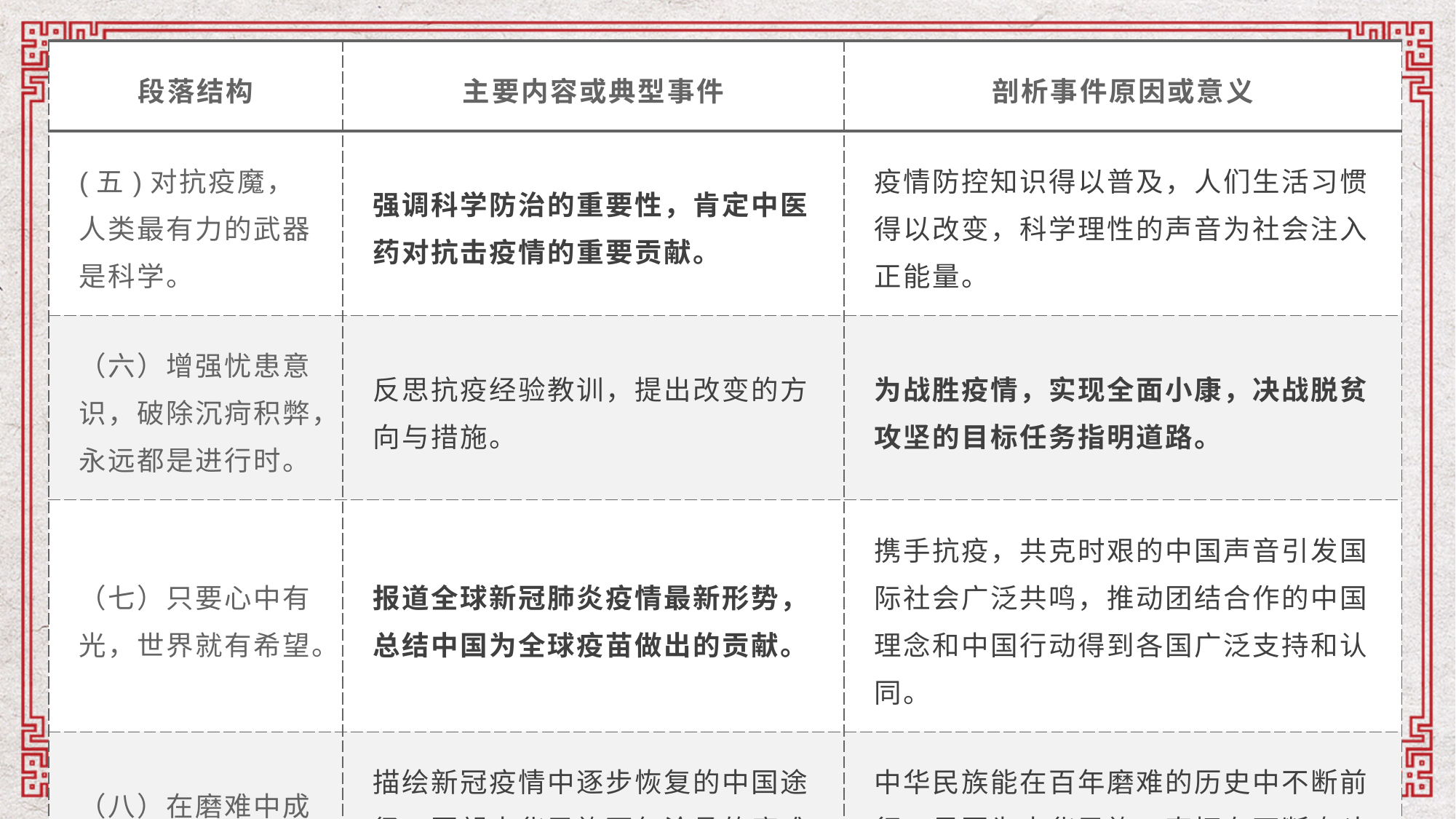

| 段落结构 | 主要内容或典型事件 | 剖析事件原因或意义 |
| --- | --- | --- |
| (五)对抗疫魔，人类最有力的武器是科学。 | 强调科学防治的重要性，肯定中医药对抗击疫情的重要贡献。 | 疫情防控知识得以普及，人们生活习惯得以改变，科学理性的声音为社会注入正能量。 |
| （六）增强忧患意识，破除沉疴积弊，永远都是进行时。 | 反思抗疫经验教训，提出改变的方向与措施。 | 为战胜疫情，实现全面小康，决战脱贫攻坚的目标任务指明道路。 |
| （七）只要心中有光，世界就有希望。 | 报道全球新冠肺炎疫情最新形势，总结中国为全球疫苗做出的贡献。 | 携手抗疫，共克时艰的中国声音引发国际社会广泛共鸣，推动团结合作的中国理念和中国行动得到各国广泛支持和认同。 |
| （八）在磨难中成长，在磨难中奋起。 | 描绘新冠疫情中逐步恢复的中国途径，回望中华民族百年沧桑的磨难历史，展望民族复兴的光明未来。 | 中华民族能在百年磨难的历史中不断前行，是因为中华民族一直拥有不断奋斗的力量。 |